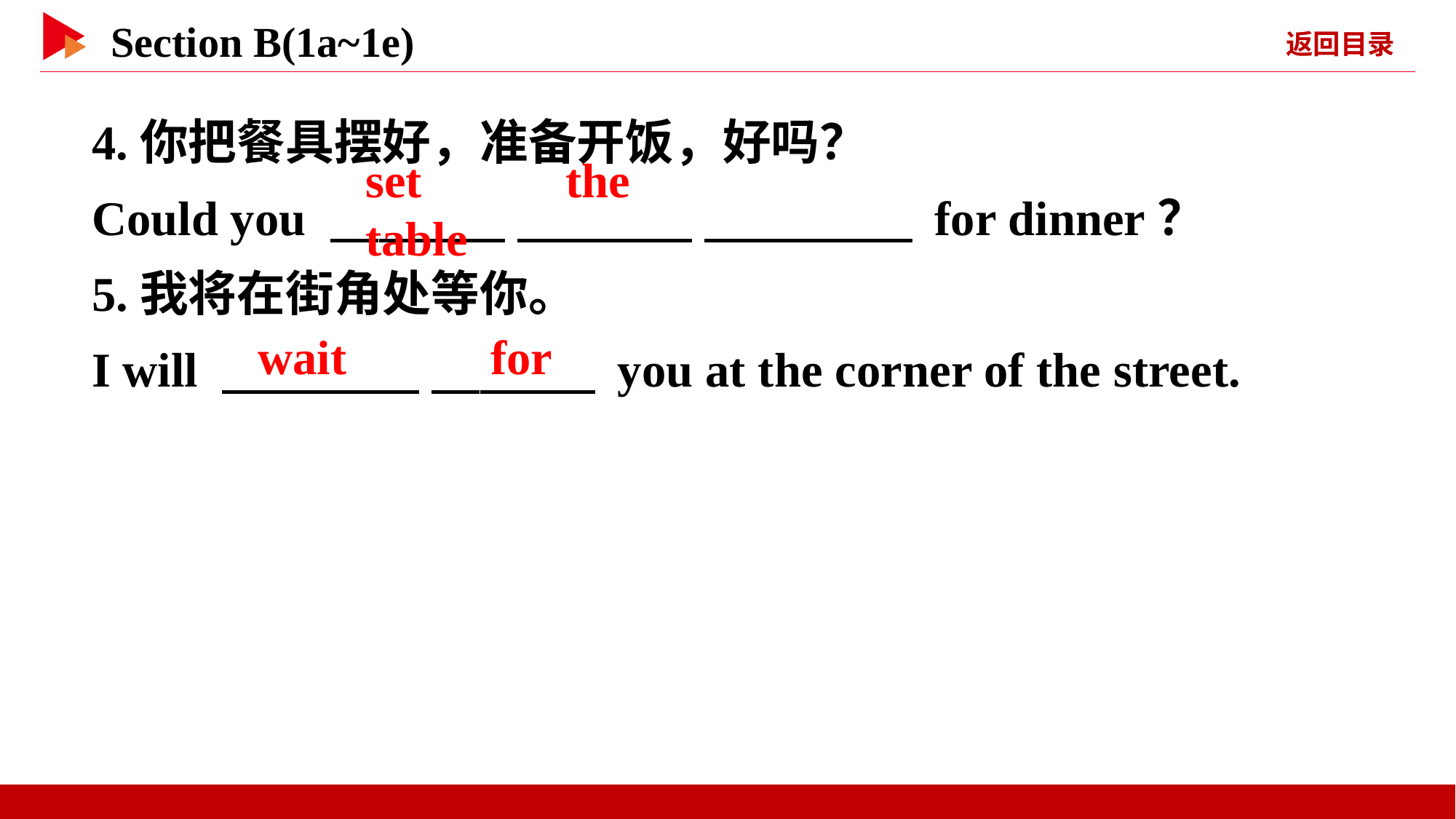

4.你把餐具摆好，准备开饭，好吗？
Could you 　       　 　       　 　          　 for dinner？
5.我将在街角处等你。
I will 　         　 　      　 you at the corner of the street.
set 　 　the 　 　table
wait 　 　for